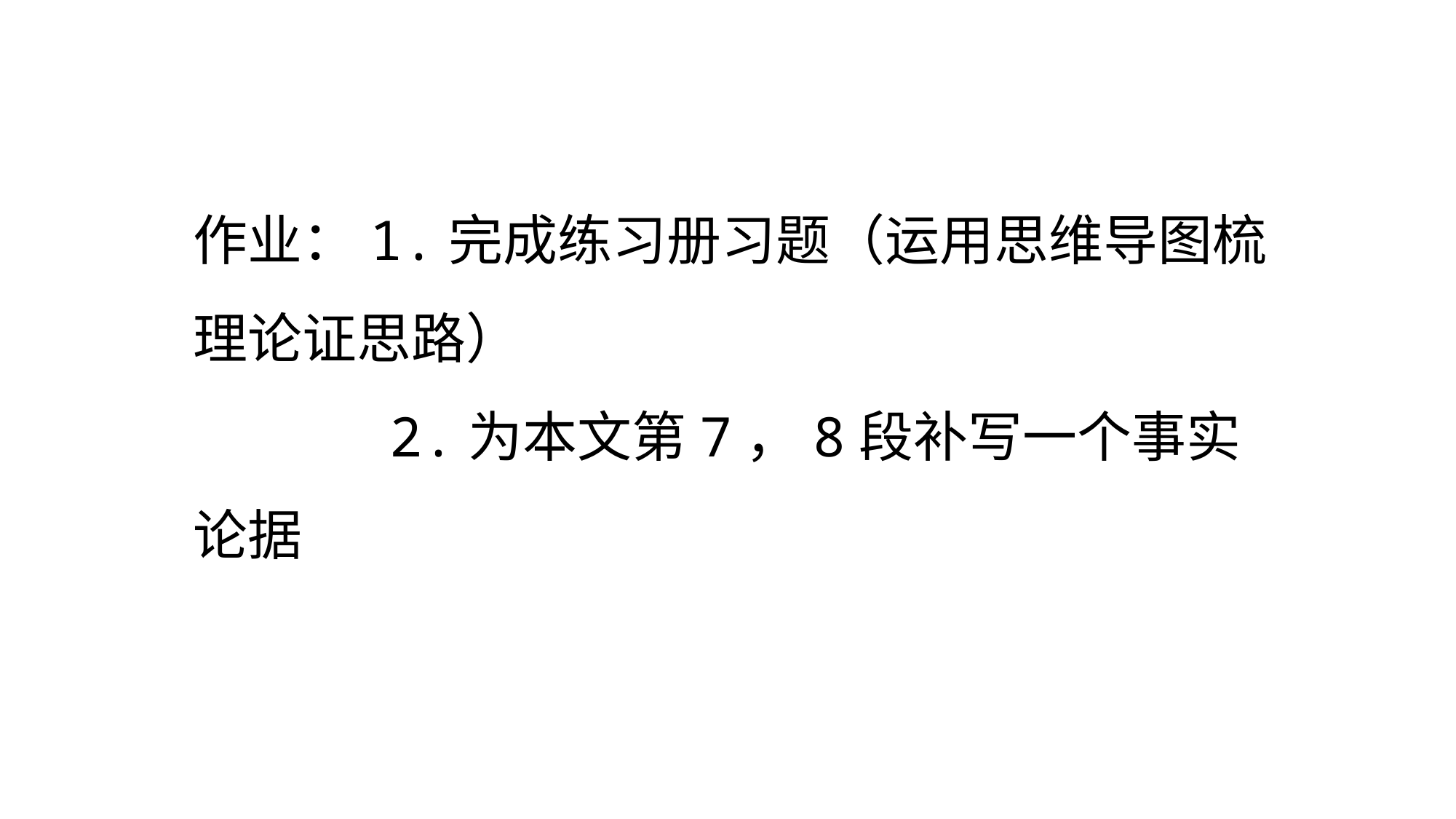

作业：1.完成练习册习题（运用思维导图梳理论证思路）
      2.为本文第7，8段补写一个事实论据